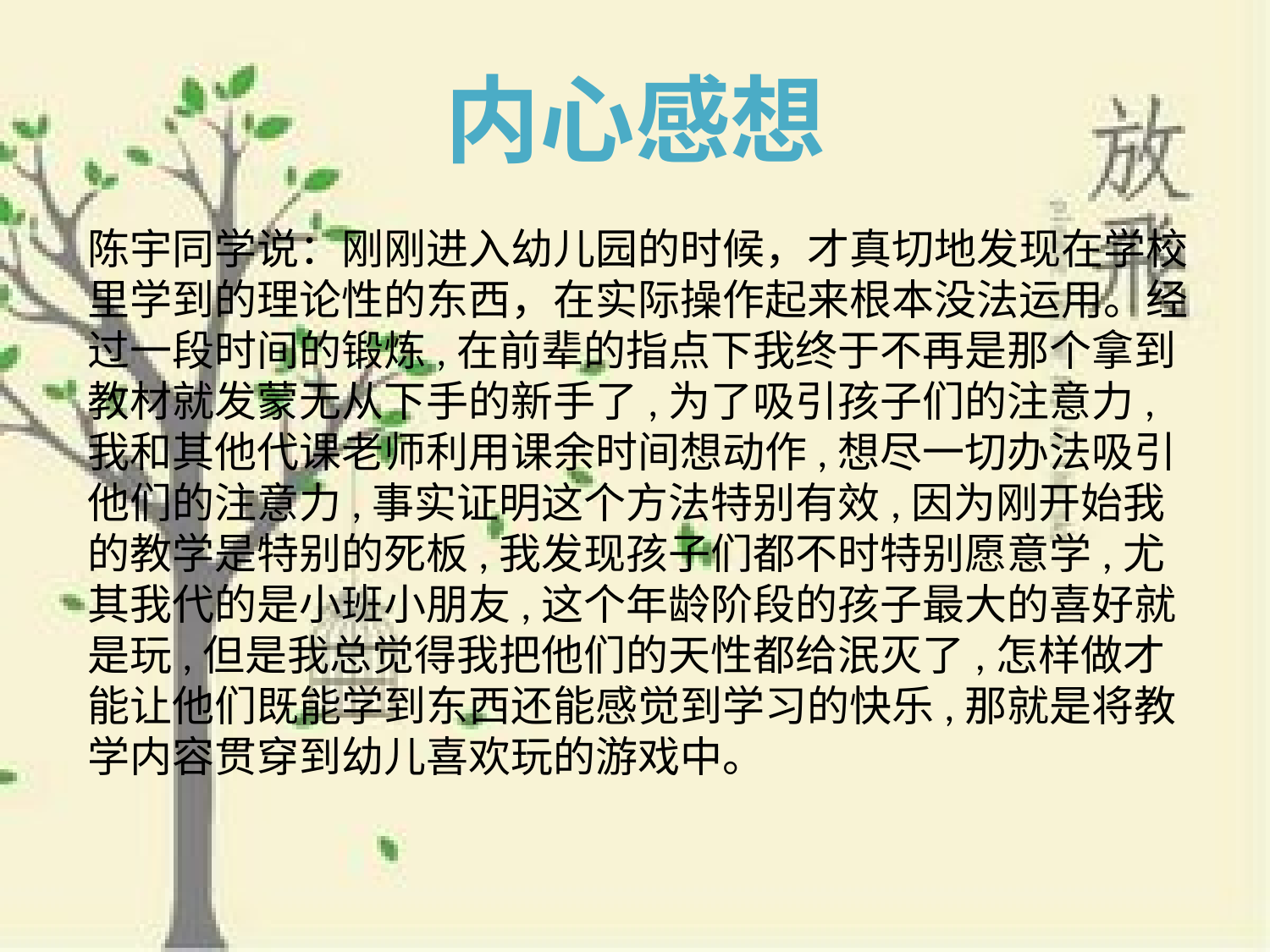

# 内心感想
陈宇同学说：刚刚进入幼儿园的时候，才真切地发现在学校里学到的理论性的东西，在实际操作起来根本没法运用。经过一段时间的锻炼,在前辈的指点下我终于不再是那个拿到教材就发蒙无从下手的新手了,为了吸引孩子们的注意力,我和其他代课老师利用课余时间想动作,想尽一切办法吸引他们的注意力,事实证明这个方法特别有效,因为刚开始我的教学是特别的死板,我发现孩子们都不时特别愿意学,尤其我代的是小班小朋友,这个年龄阶段的孩子最大的喜好就是玩,但是我总觉得我把他们的天性都给泯灭了,怎样做才能让他们既能学到东西还能感觉到学习的快乐,那就是将教学内容贯穿到幼儿喜欢玩的游戏中。